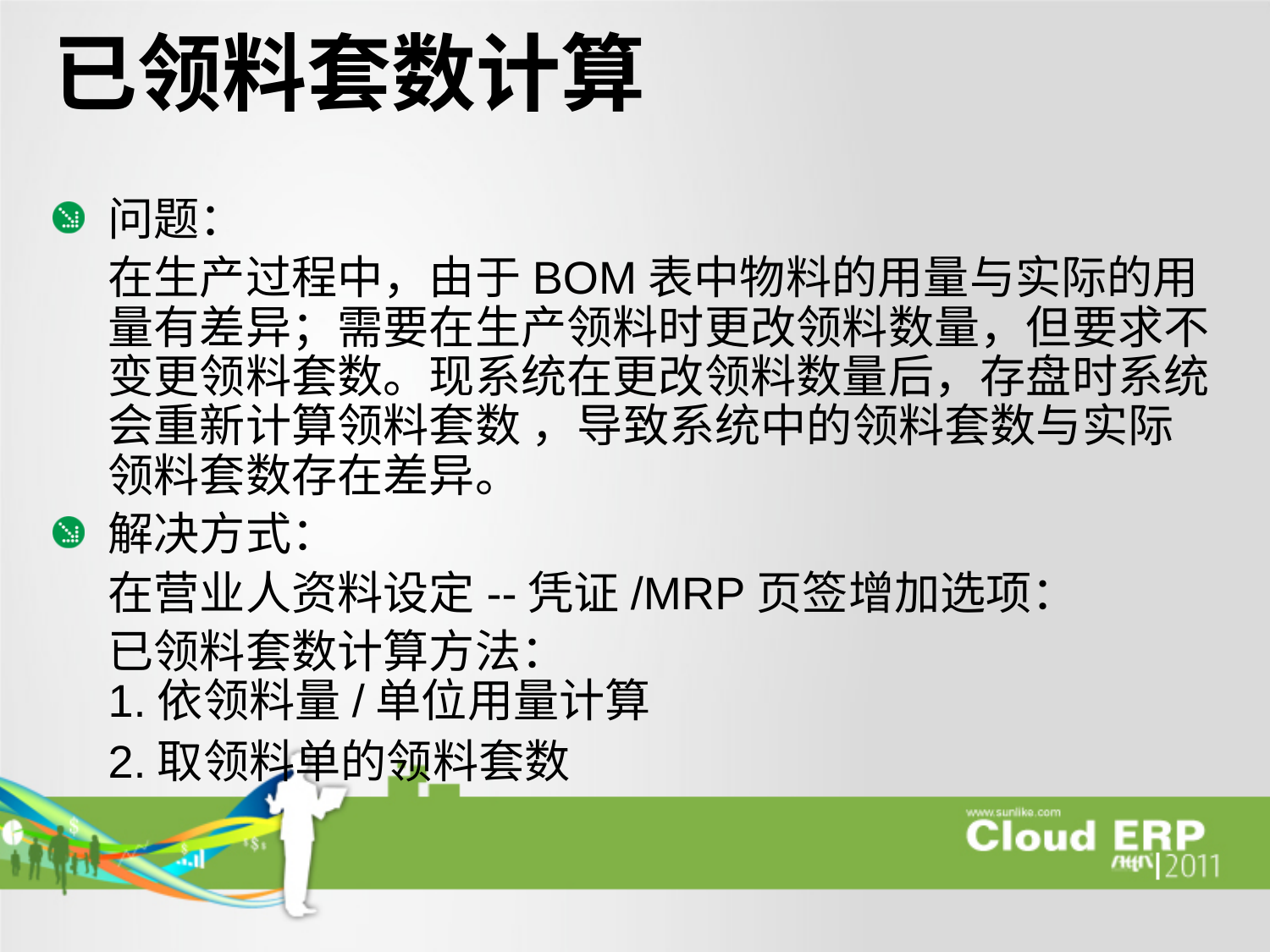

# 已领料套数计算
问题：
	在生产过程中，由于BOM表中物料的用量与实际的用量有差异；需要在生产领料时更改领料数量，但要求不变更领料套数。现系统在更改领料数量后，存盘时系统会重新计算领料套数 ，导致系统中的领料套数与实际领料套数存在差异。
解决方式：
	在营业人资料设定--凭证/MRP页签增加选项：
	已领料套数计算方法：
1.依领料量/单位用量计算
	2.取领料单的领料套数